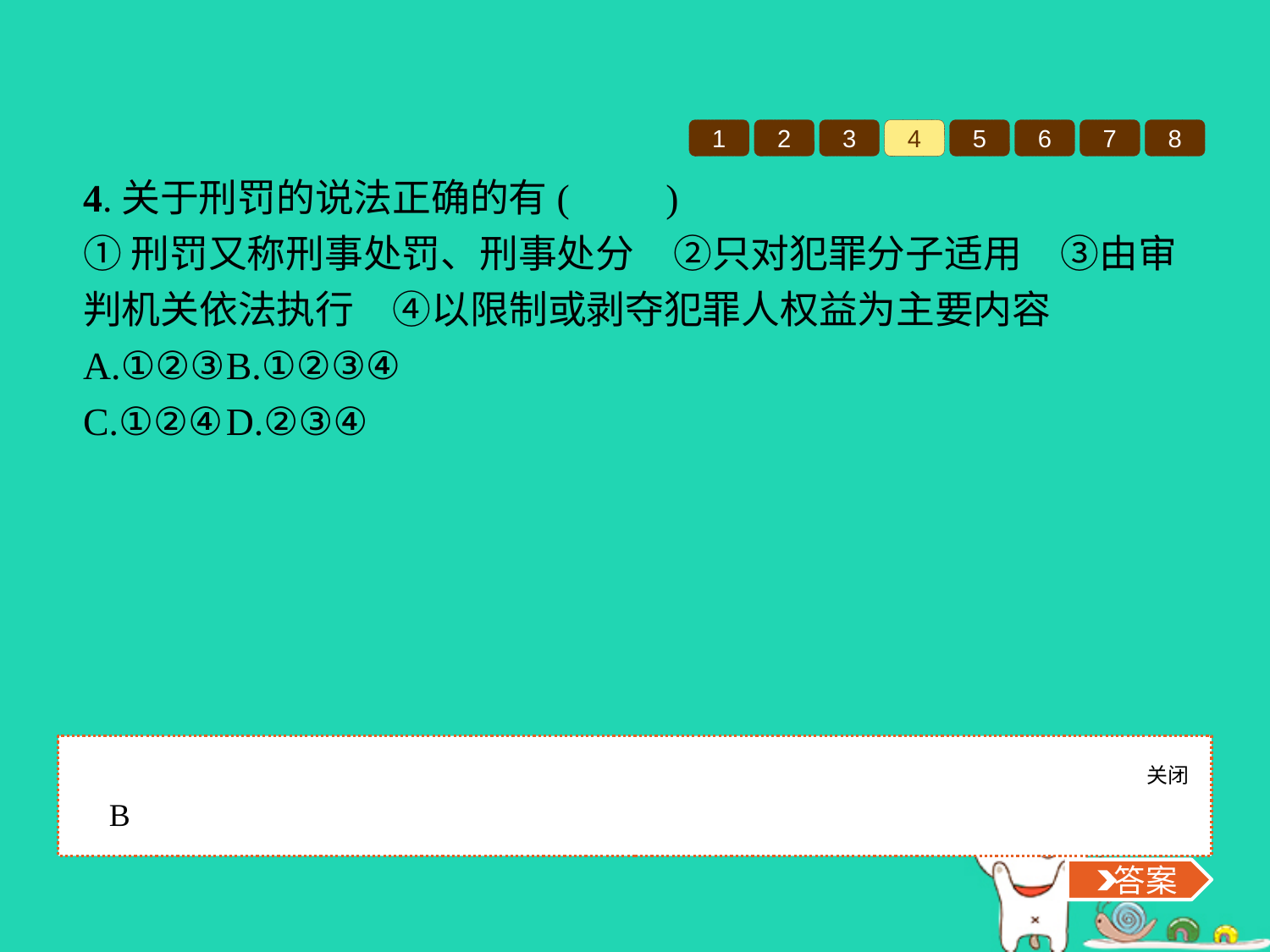

1
2
3
4
5
6
7
8
4.关于刑罚的说法正确的有(　　)
①刑罚又称刑事处罚、刑事处分　②只对犯罪分子适用　③由审判机关依法执行　④以限制或剥夺犯罪人权益为主要内容
A.①②③	B.①②③④
C.①②④	D.②③④

关闭
  答案

B
  答案